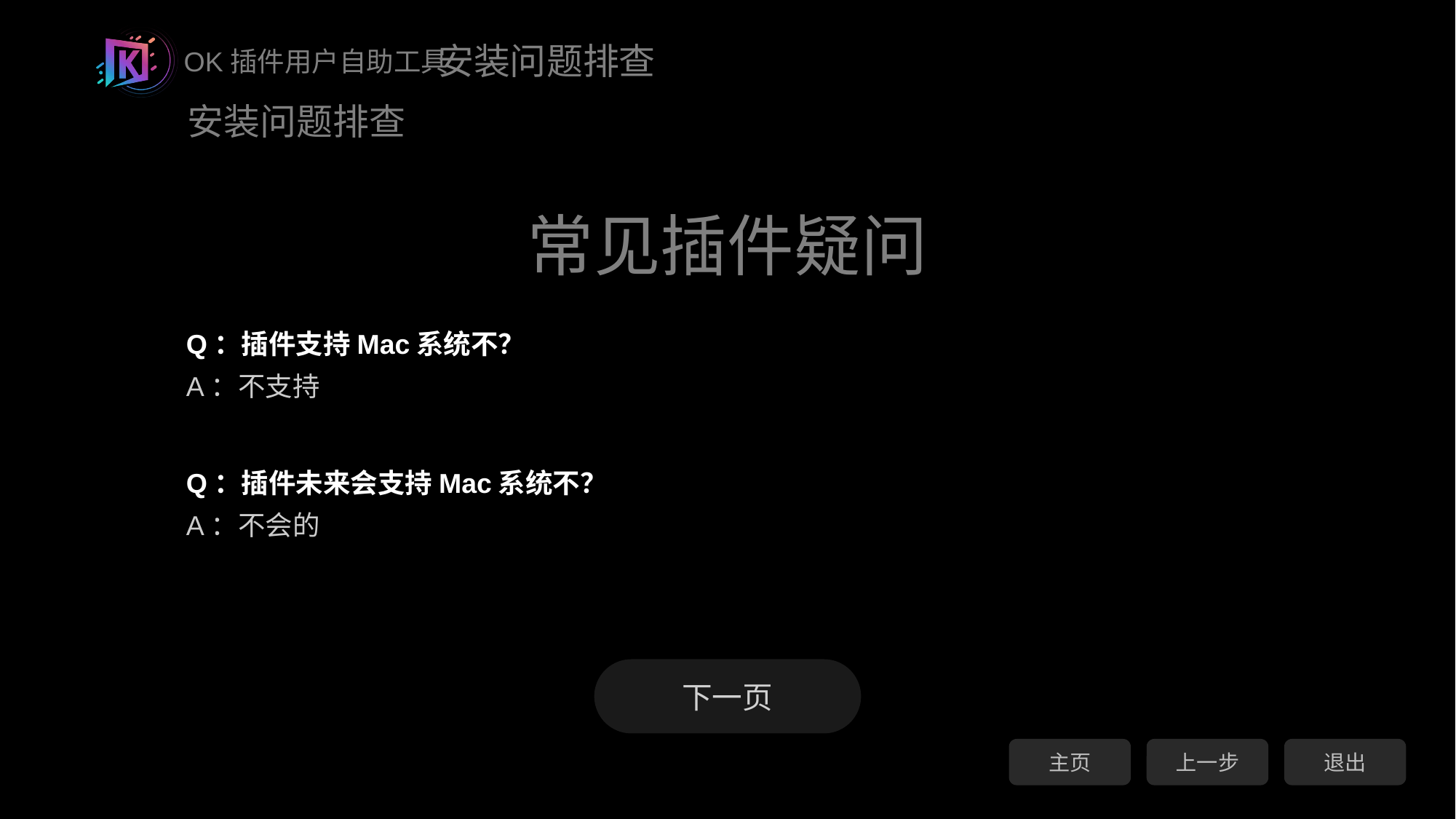

安装问题排查
常见插件疑问
Q：插件支持Mac系统不？
A：不支持
Q：插件未来会支持Mac系统不？
A：不会的
下一页